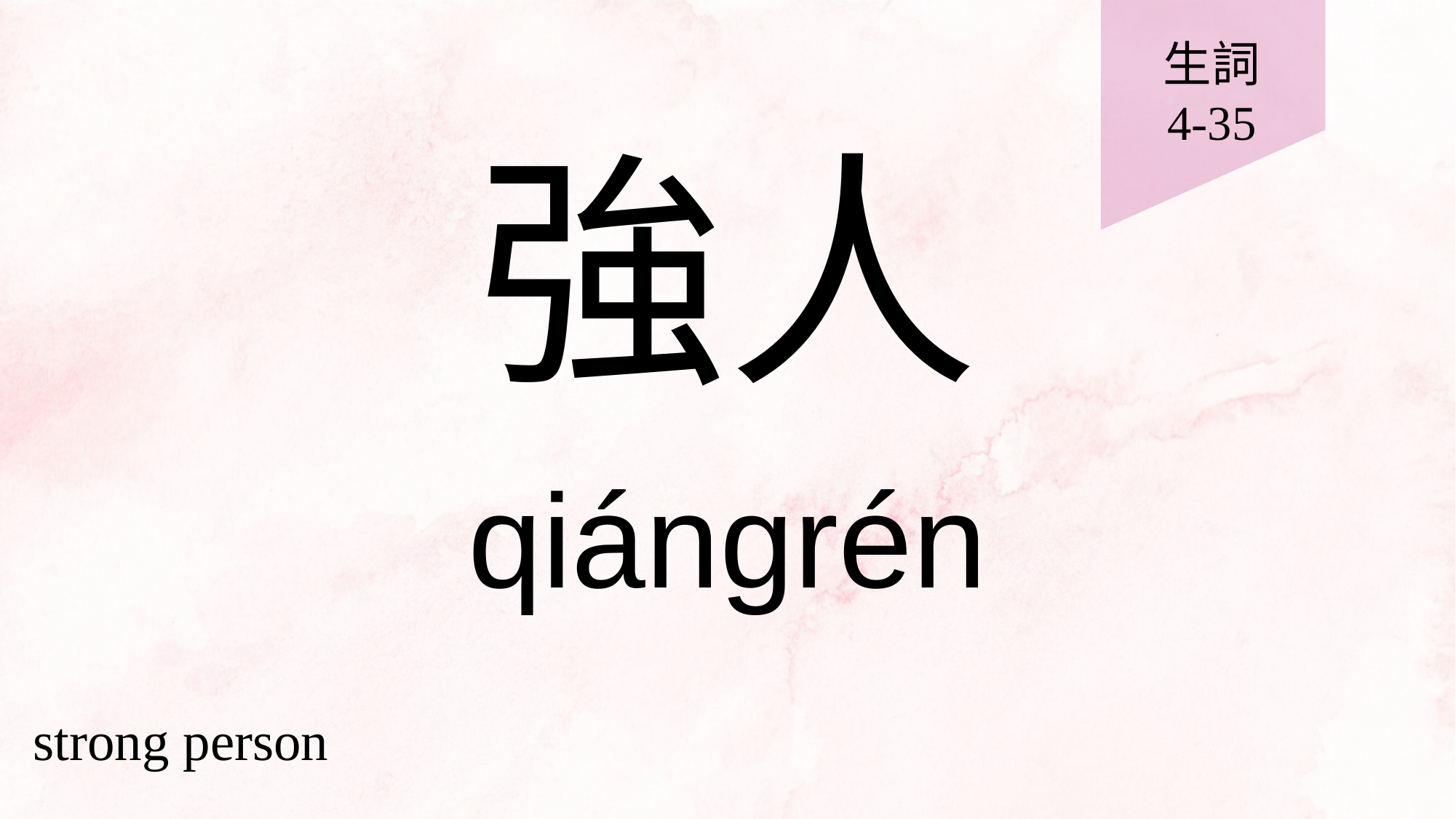

生詞
4-35
# 強人
qiángrén
strong person